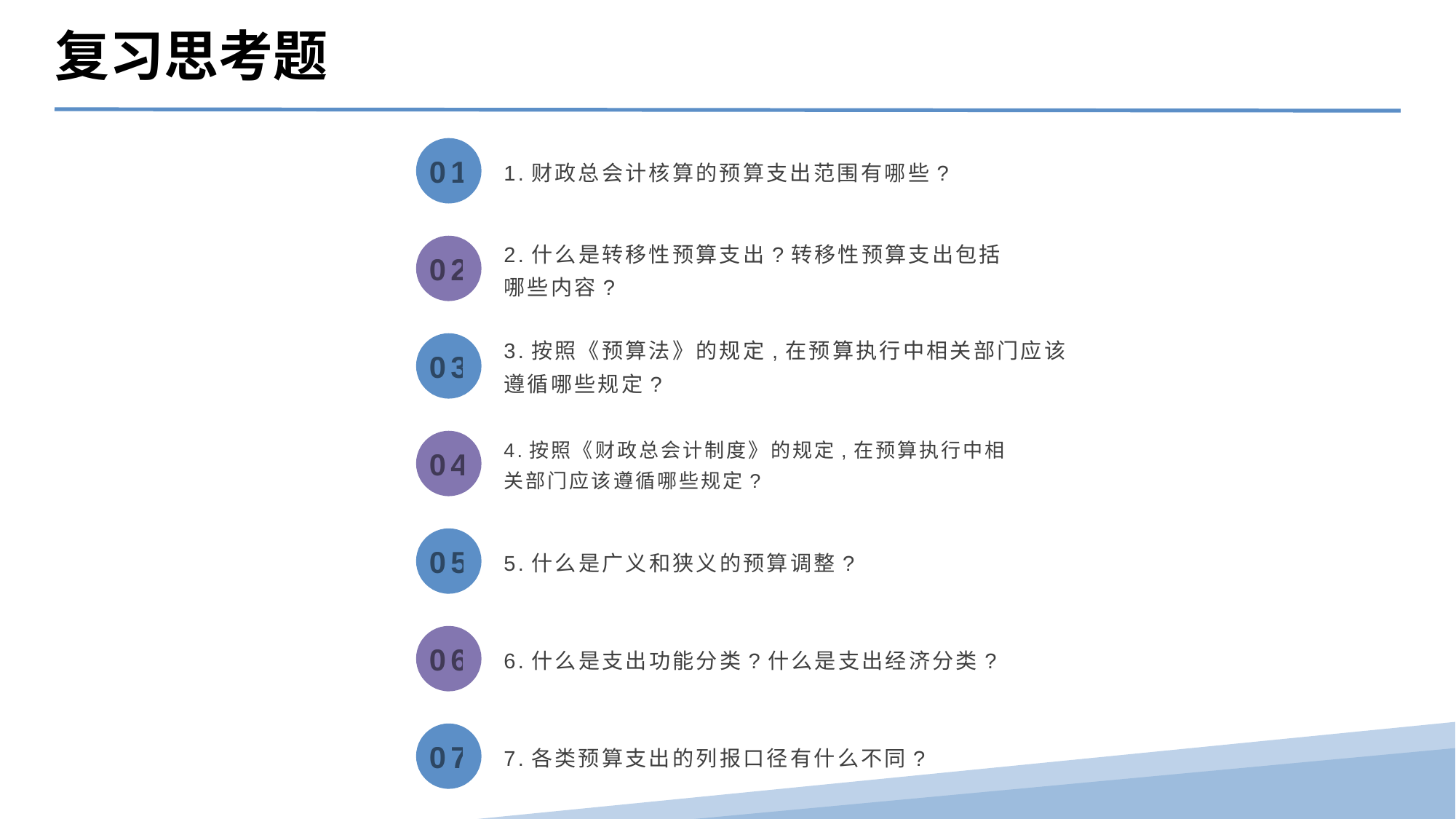

复习思考题

01
1.财政总会计核算的预算支出范围有哪些?

02
2.什么是转移性预算支出?转移性预算支出包括哪些内容?

03
3.按照《预算法》的规定,在预算执行中相关部门应该遵循哪些规定?

04
4.按照《财政总会计制度》的规定,在预算执行中相关部门应该遵循哪些规定?

05
5.什么是广义和狭义的预算调整?

06
6.什么是支出功能分类?什么是支出经济分类?

07
7.各类预算支出的列报口径有什么不同?